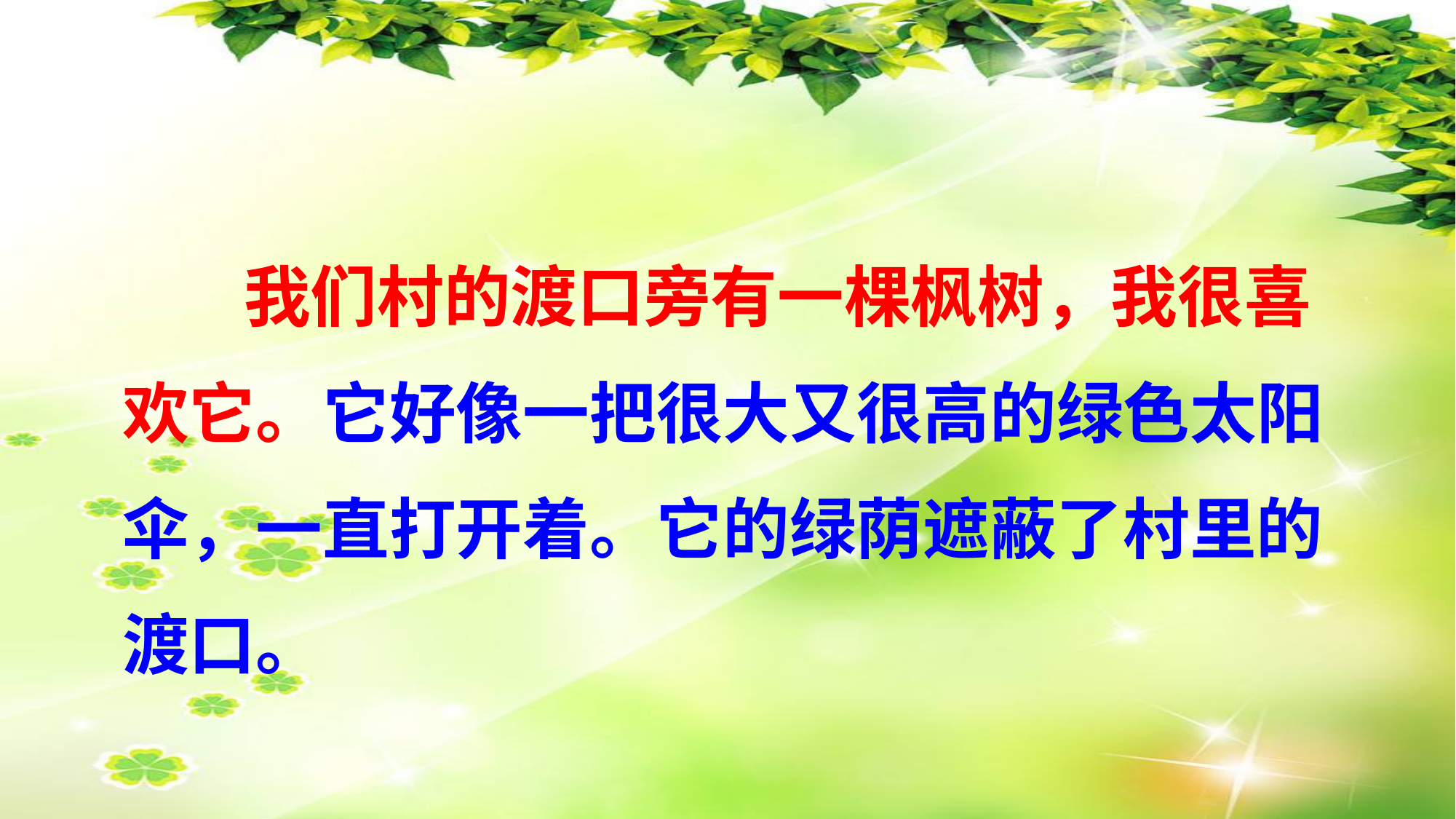

#
  我们村的渡口旁有一棵枫树，我很喜欢它。它好像一把很大又很高的绿色太阳伞，一直打开着。它的绿荫遮蔽了村里的渡口。